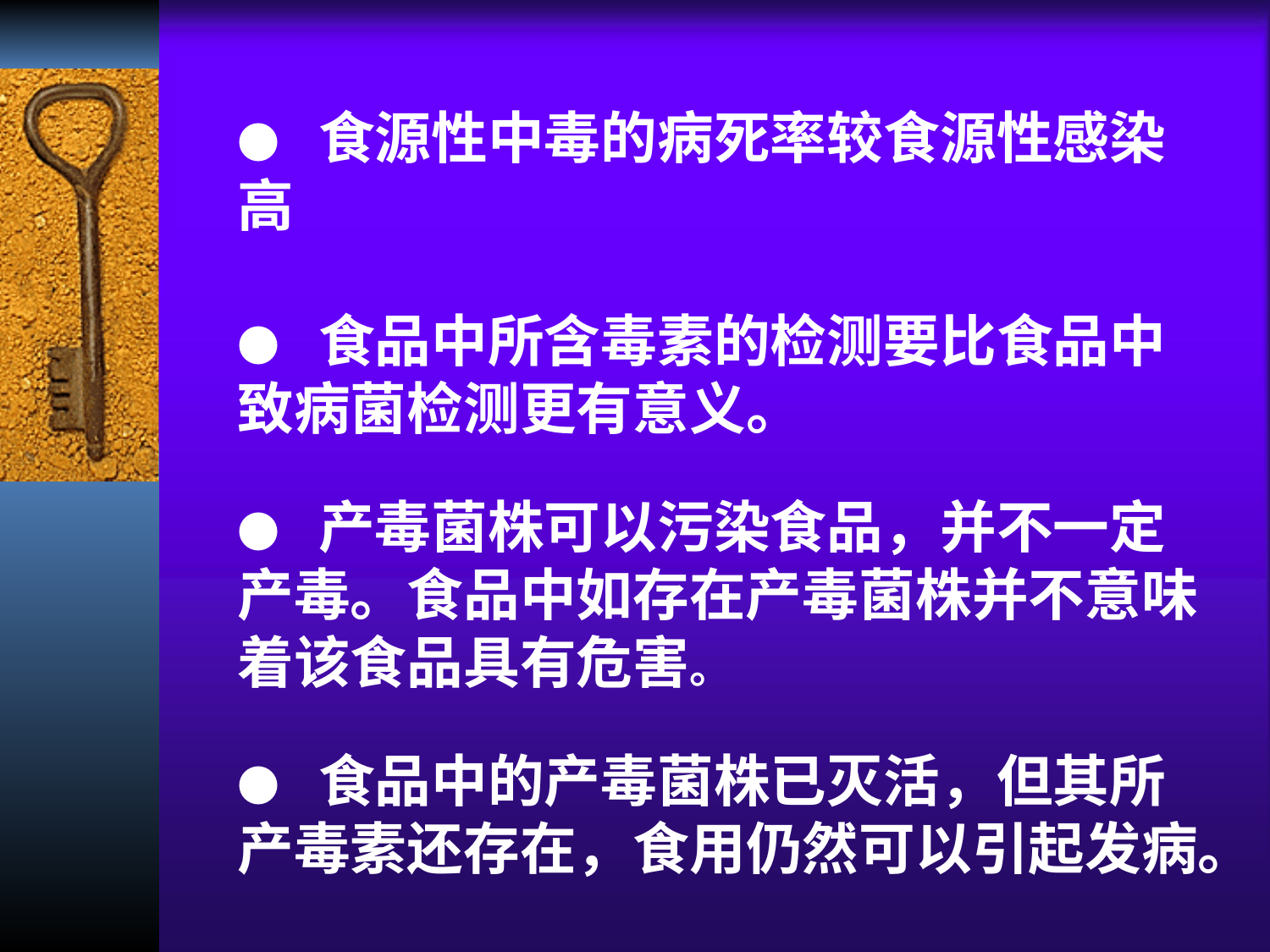

●   食源性中毒的病死率较食源性感染高

●   食品中所含毒素的检测要比食品中致病菌检测更有意义。

●   产毒菌株可以污染食品，并不一定产毒。食品中如存在产毒菌株并不意味着该食品具有危害。

●   食品中的产毒菌株已灭活，但其所产毒素还存在，食用仍然可以引起发病。